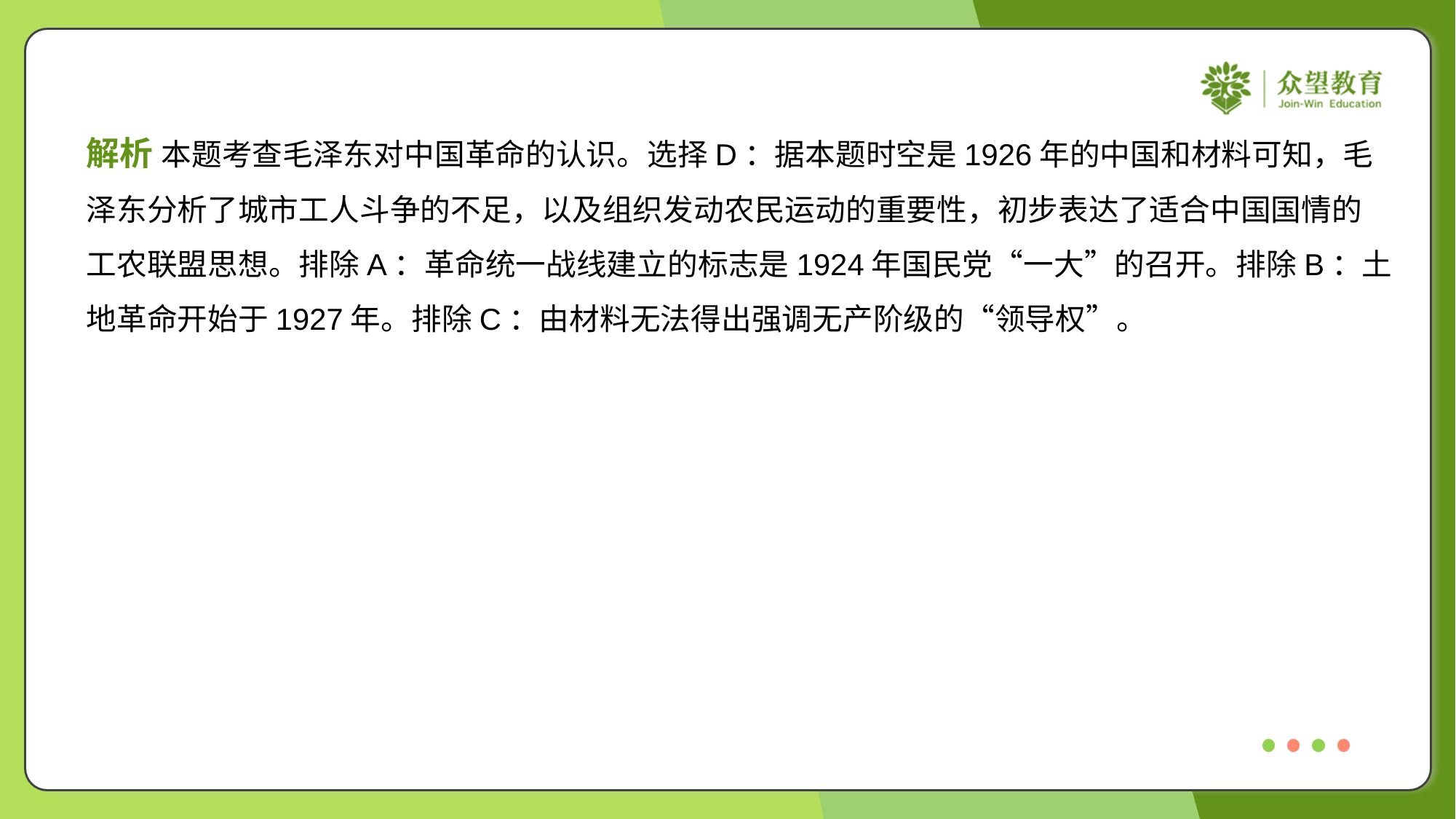

解析 本题考查毛泽东对中国革命的认识。选择D：据本题时空是1926年的中国和材料可知，毛
泽东分析了城市工人斗争的不足，以及组织发动农民运动的重要性，初步表达了适合中国国情的
工农联盟思想。排除A：革命统一战线建立的标志是1924年国民党“一大”的召开。排除B：土
地革命开始于1927年。排除C：由材料无法得出强调无产阶级的“领导权”。